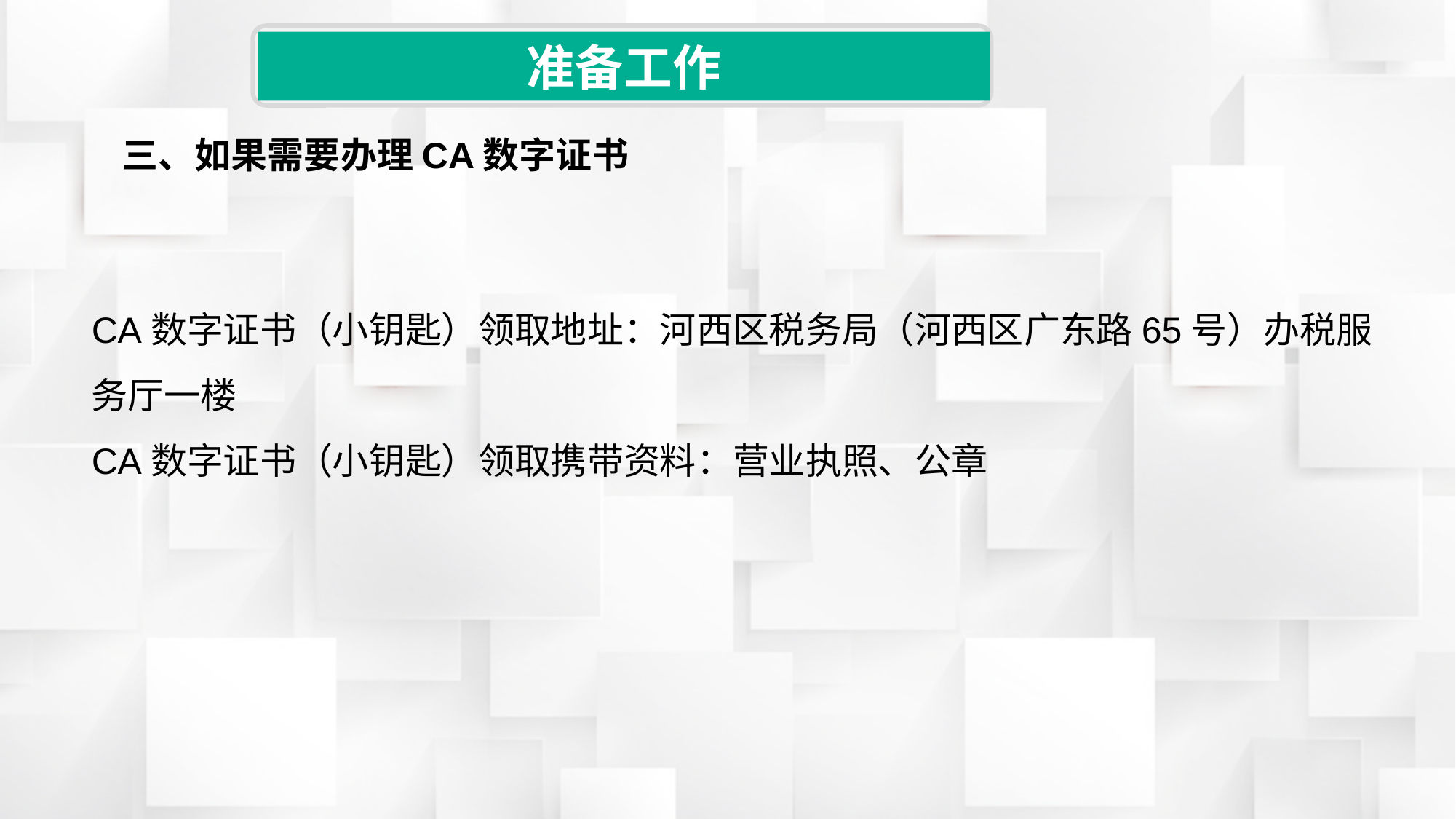

准备工作
三、如果需要办理CA数字证书
CA数字证书（小钥匙）领取地址：河西区税务局（河西区广东路65号）办税服务厅一楼
CA数字证书（小钥匙）领取携带资料：营业执照、公章